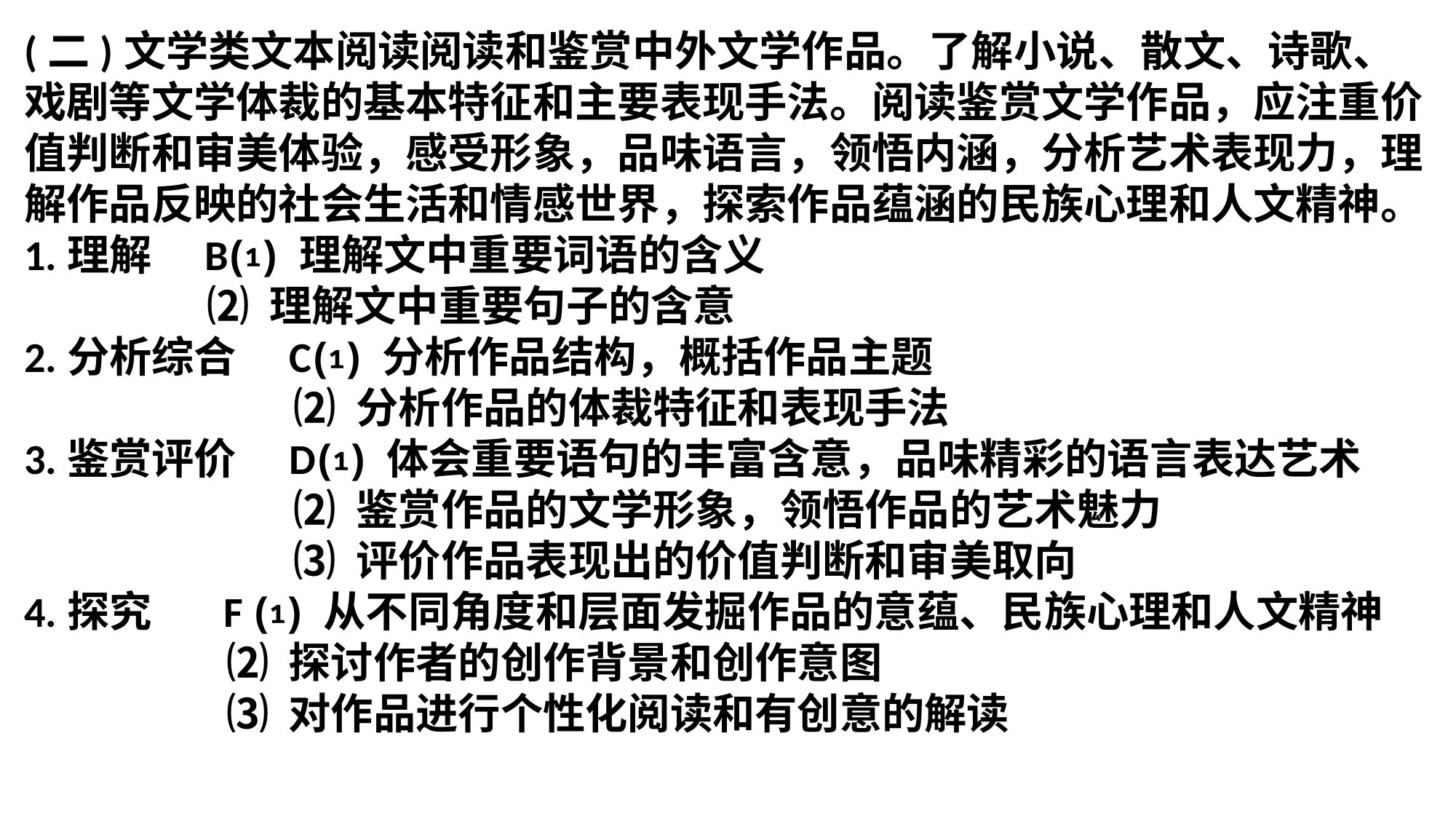

(二)文学类文本阅读阅读和鉴赏中外文学作品。了解小说、散文、诗歌、戏剧等文学体裁的基本特征和主要表现手法。阅读鉴赏文学作品，应注重价值判断和审美体验，感受形象，品味语言，领悟内涵，分析艺术表现力，理解作品反映的社会生活和情感世界，探索作品蕴涵的民族心理和人文精神。
1.理解　B⑴ 理解文中重要词语的含义
                   ⑵ 理解文中重要句子的含意
2.分析综合　C⑴ 分析作品结构，概括作品主题
                            ⑵ 分析作品的体裁特征和表现手法
3.鉴赏评价　D⑴ 体会重要语句的丰富含意，品味精彩的语言表达艺术
                            ⑵ 鉴赏作品的文学形象，领悟作品的艺术魅力
                            ⑶ 评价作品表现出的价值判断和审美取向
4.探究　  F ⑴ 从不同角度和层面发掘作品的意蕴、民族心理和人文精神
                     ⑵ 探讨作者的创作背景和创作意图
                     ⑶ 对作品进行个性化阅读和有创意的解读